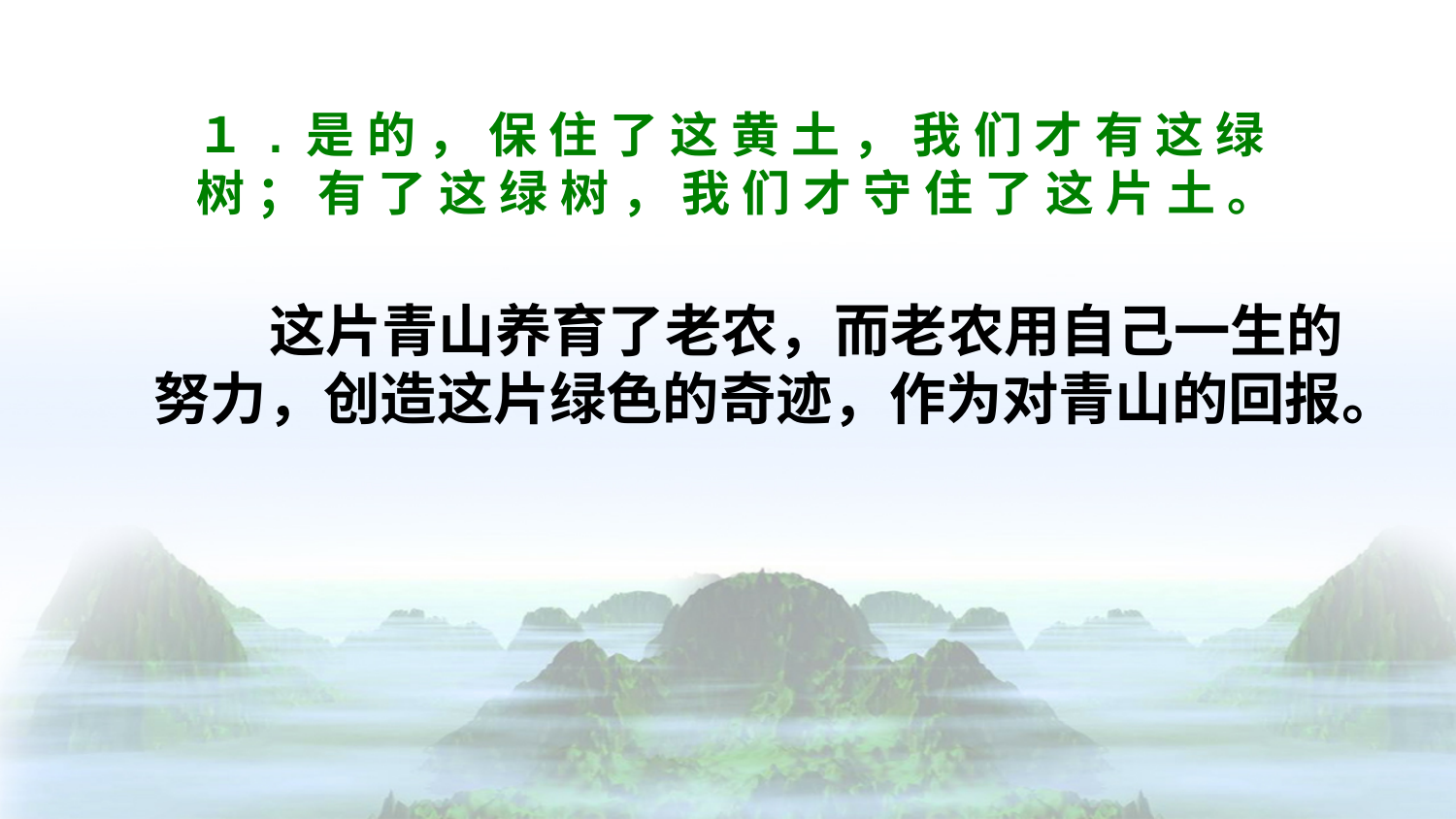

# １.是的，保住了这黄土，我们才有这绿树；有了这绿树，我们才守住了这片土。
　　　这片青山养育了老农，而老农用自己一生的努力，创造这片绿色的奇迹，作为对青山的回报。